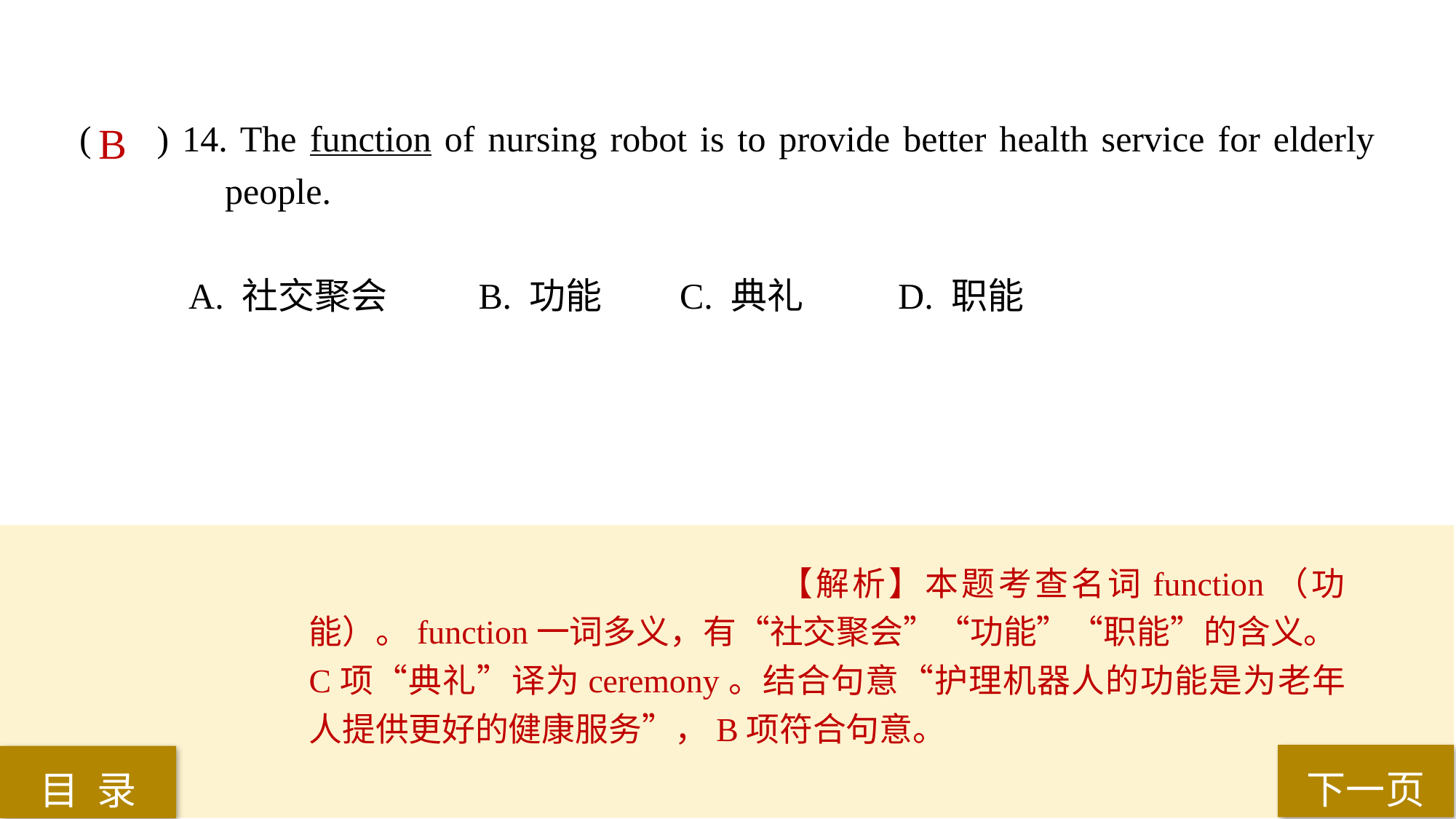

(     ) 14. The function of nursing robot is to provide better health service for elderly 	    people.

A. 社交聚会	 B. 功能 	C. 典礼 	D. 职能
B
【解析】本题考查名词function（功能）。function一词多义，有“社交聚会”“功能”“职能”的含义。C项“典礼”译为ceremony。结合句意“护理机器人的功能是为老年人提供更好的健康服务”，B项符合句意。